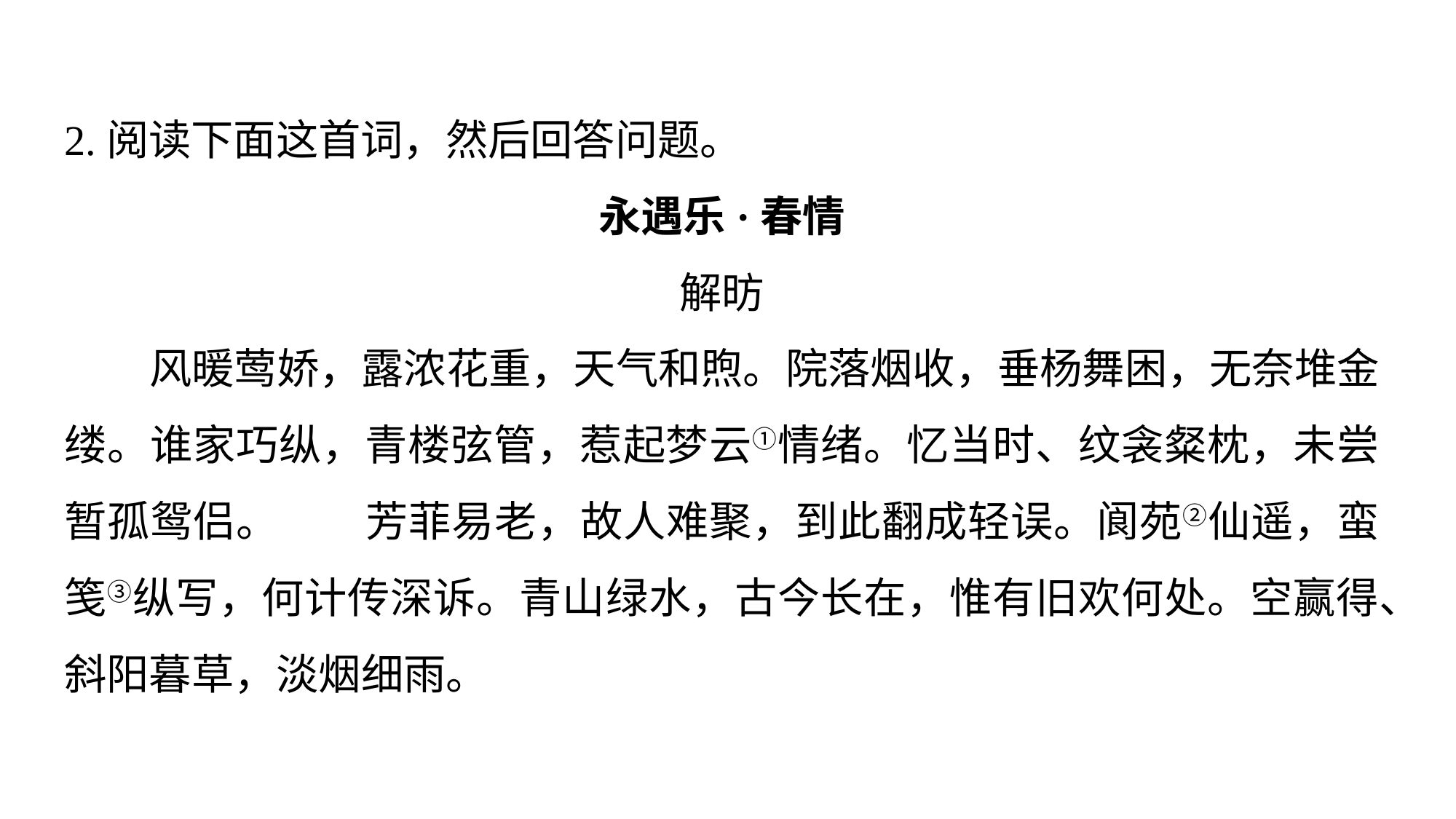

2.阅读下面这首词，然后回答问题。
永遇乐·春情
解昉
风暖莺娇，露浓花重，天气和煦。院落烟收，垂杨舞困，无奈堆金缕。谁家巧纵，青楼弦管，惹起梦云①情绪。忆当时、纹衾粲枕，未尝暂孤鸳侣。　　芳菲易老，故人难聚，到此翻成轻误。阆苑②仙遥，蛮笺③纵写，何计传深诉。青山绿水，古今长在，惟有旧欢何处。空赢得、斜阳暮草，淡烟细雨。